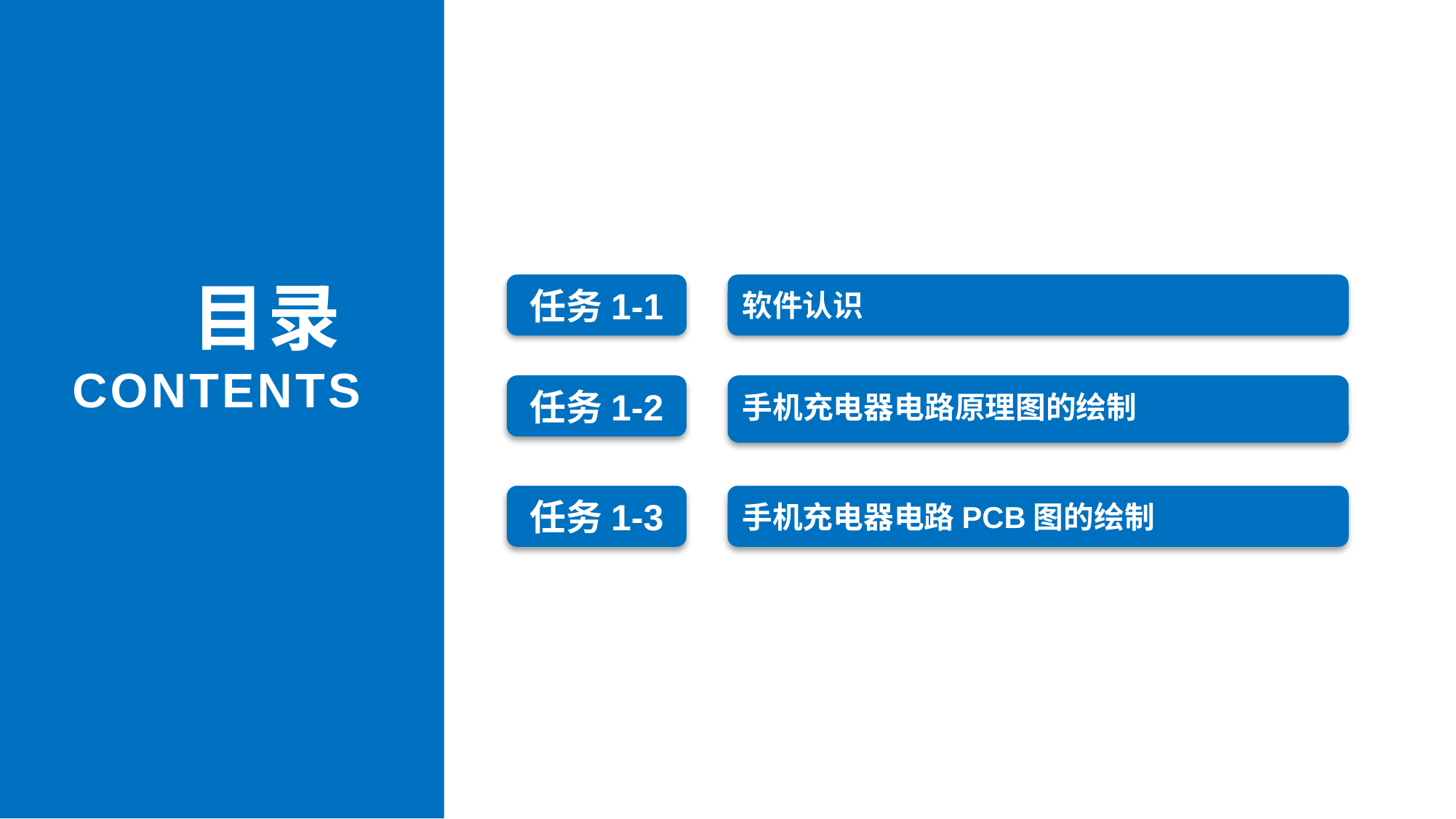

目录
CONTENTS

软件认识
任务1-1

手机充电器电路原理图的绘制
任务1-2

手机充电器电路PCB图的绘制
任务1-3